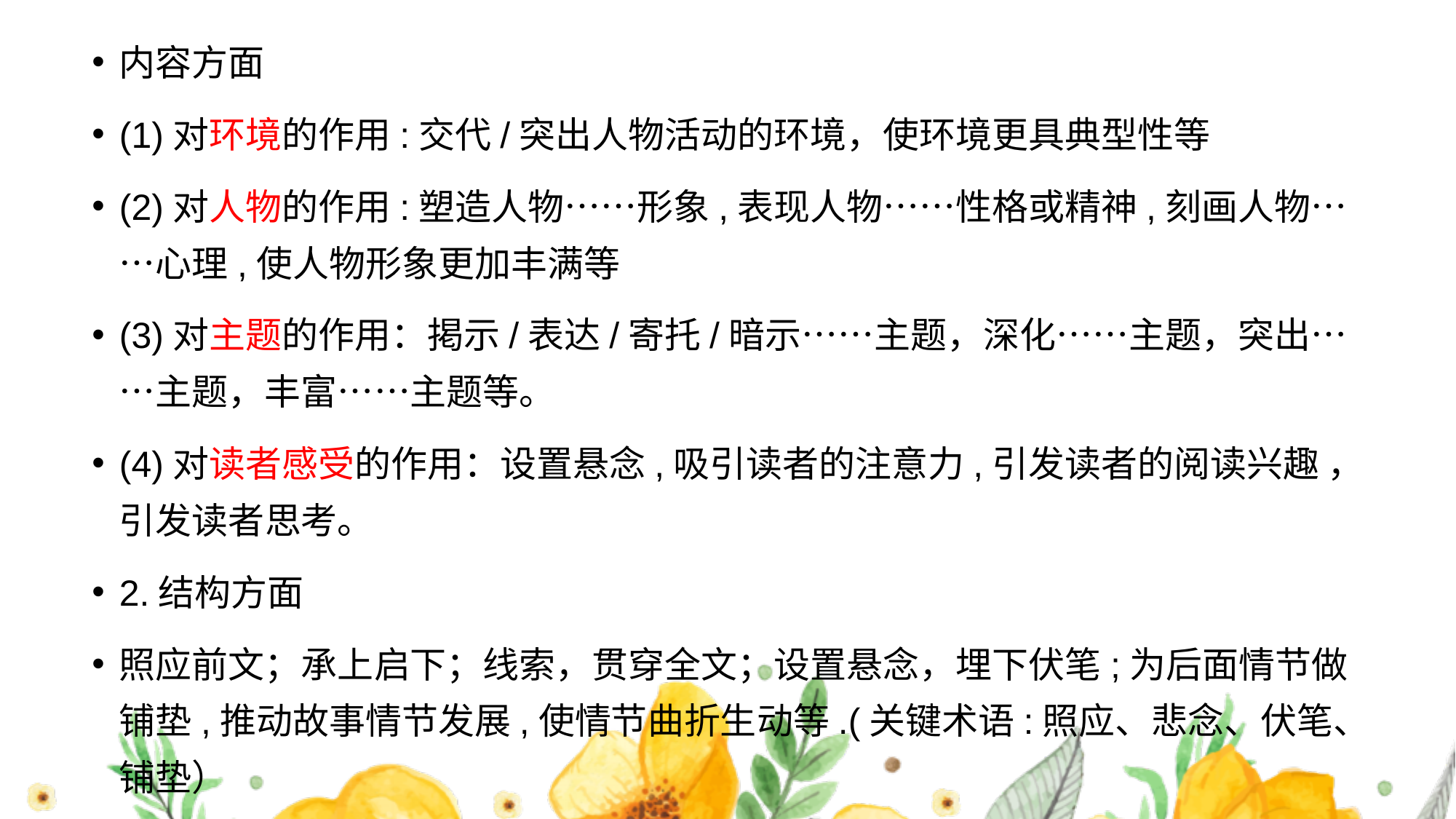

内容方面
(1)对环境的作用:交代/突出人物活动的环境，使环境更具典型性等
(2)对人物的作用:塑造人物……形象,表现人物……性格或精神,刻画人物……心理,使人物形象更加丰满等
(3)对主题的作用：掲示/表达/寄托/暗示……主题，深化……主题，突出……主题，丰富……主题等。
(4)对读者感受的作用：设置悬念,吸引读者的注意力,引发读者的阅读兴趣 ，引发读者思考。
2.结构方面
照应前文；承上启下；线索，贯穿全文；设置悬念，埋下伏笔;为后面情节做铺垫,推动故事情节发展,使情节曲折生动等.(关键术语:照应、悲念、伏笔、铺垫）

#